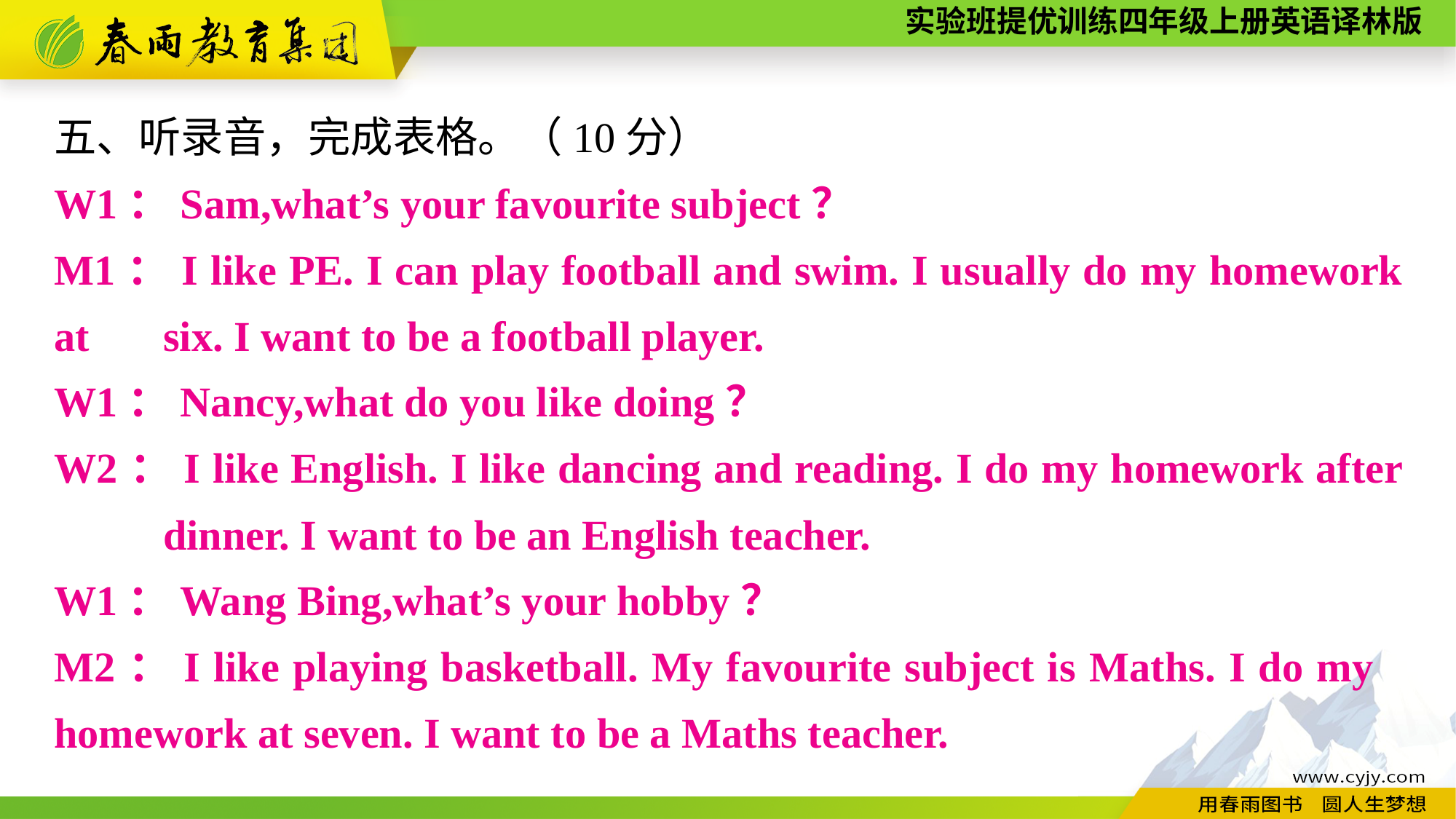

五、听录音，完成表格。（10分）
W1：Sam,what’s your favourite subject？
M1：I like PE. I can play football and swim. I usually do my homework at 	six. I want to be a football player.
W1：Nancy,what do you like doing？
W2：I like English. I like dancing and reading. I do my homework after 	dinner. I want to be an English teacher.
W1：Wang Bing,what’s your hobby？
M2：I like playing basketball. My favourite subject is Maths. I do my 	homework at seven. I want to be a Maths teacher.